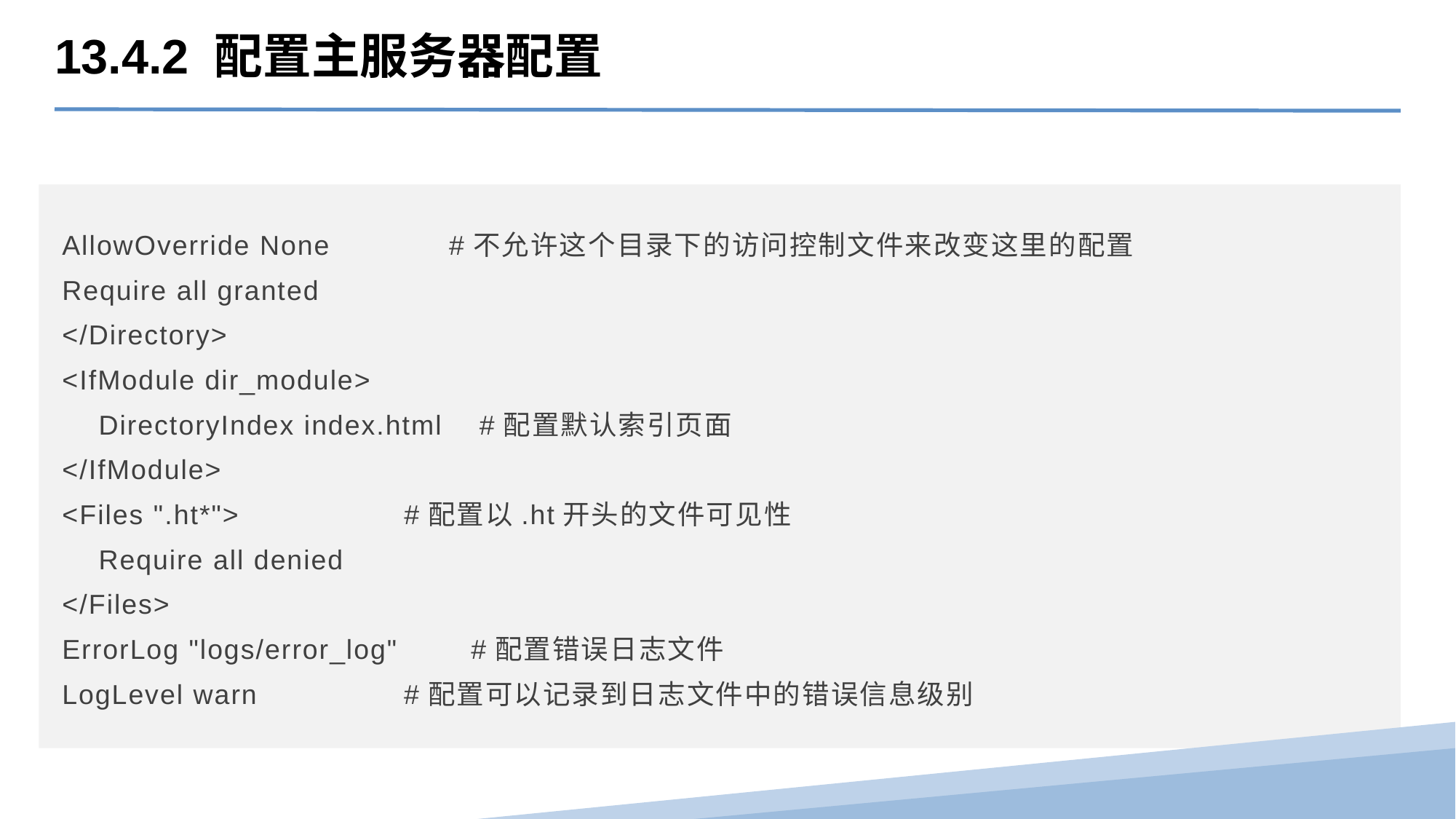

13.4.2 配置主服务器配置

AllowOverride None             #不允许这个目录下的访问控制文件来改变这里的配置
Require all granted
</Directory>
<IfModule dir_module>
    DirectoryIndex index.html    #配置默认索引页面
</IfModule>
<Files ".ht*">                  #配置以.ht开头的文件可见性
    Require all denied
</Files>
ErrorLog "logs/error_log"        #配置错误日志文件
LogLevel warn                #配置可以记录到日志文件中的错误信息级别